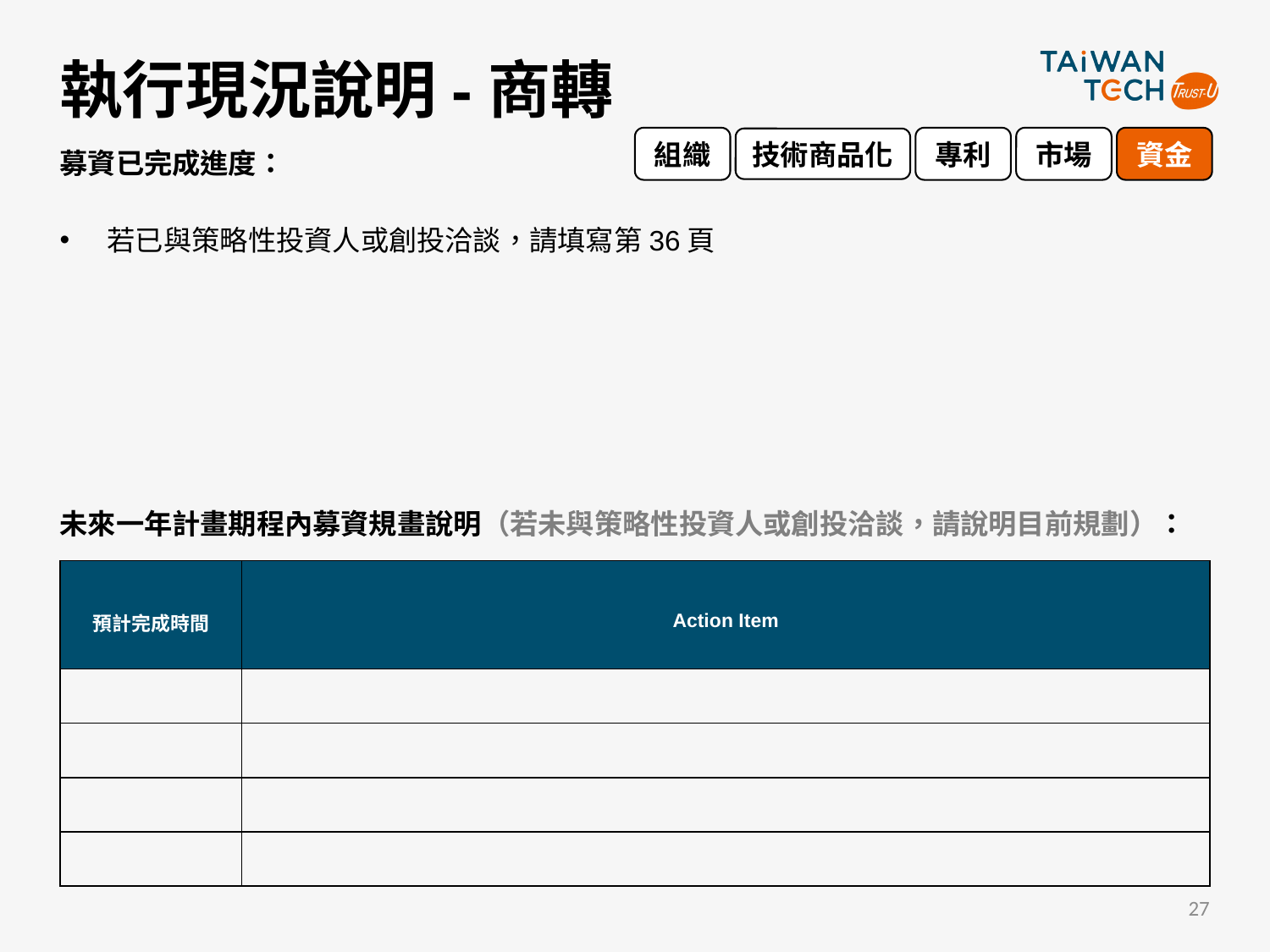

# 執行現況說明-商轉
組織
專利
市場
資金
技術商品化
募資已完成進度：
若已與策略性投資人或創投洽談，請填寫第36頁
未來一年計畫期程內募資規畫說明（若未與策略性投資人或創投洽談，請說明目前規劃）：
| 預計完成時間 | Action Item |
| --- | --- |
|  |  |
|  |  |
|  |  |
|  |  |
27